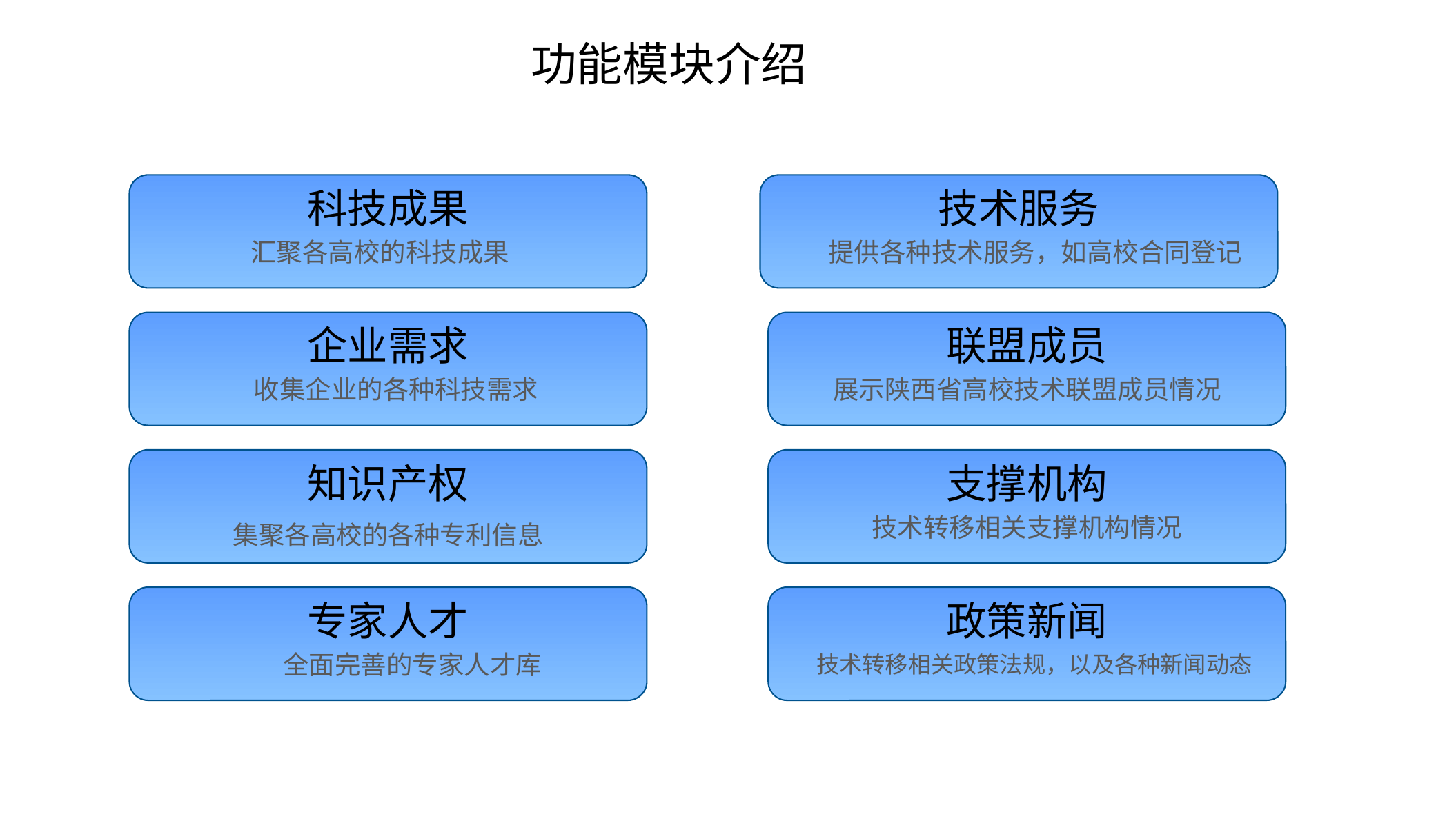

功能模块介绍
科技成果

技术服务

汇聚各高校的科技成果
提供各种技术服务，如高校合同登记
企业需求

联盟成员

收集企业的各种科技需求
展示陕西省高校技术联盟成员情况
知识产权

支撑机构

技术转移相关支撑机构情况
集聚各高校的各种专利信息
专家人才

政策新闻

全面完善的专家人才库
技术转移相关政策法规，以及各种新闻动态